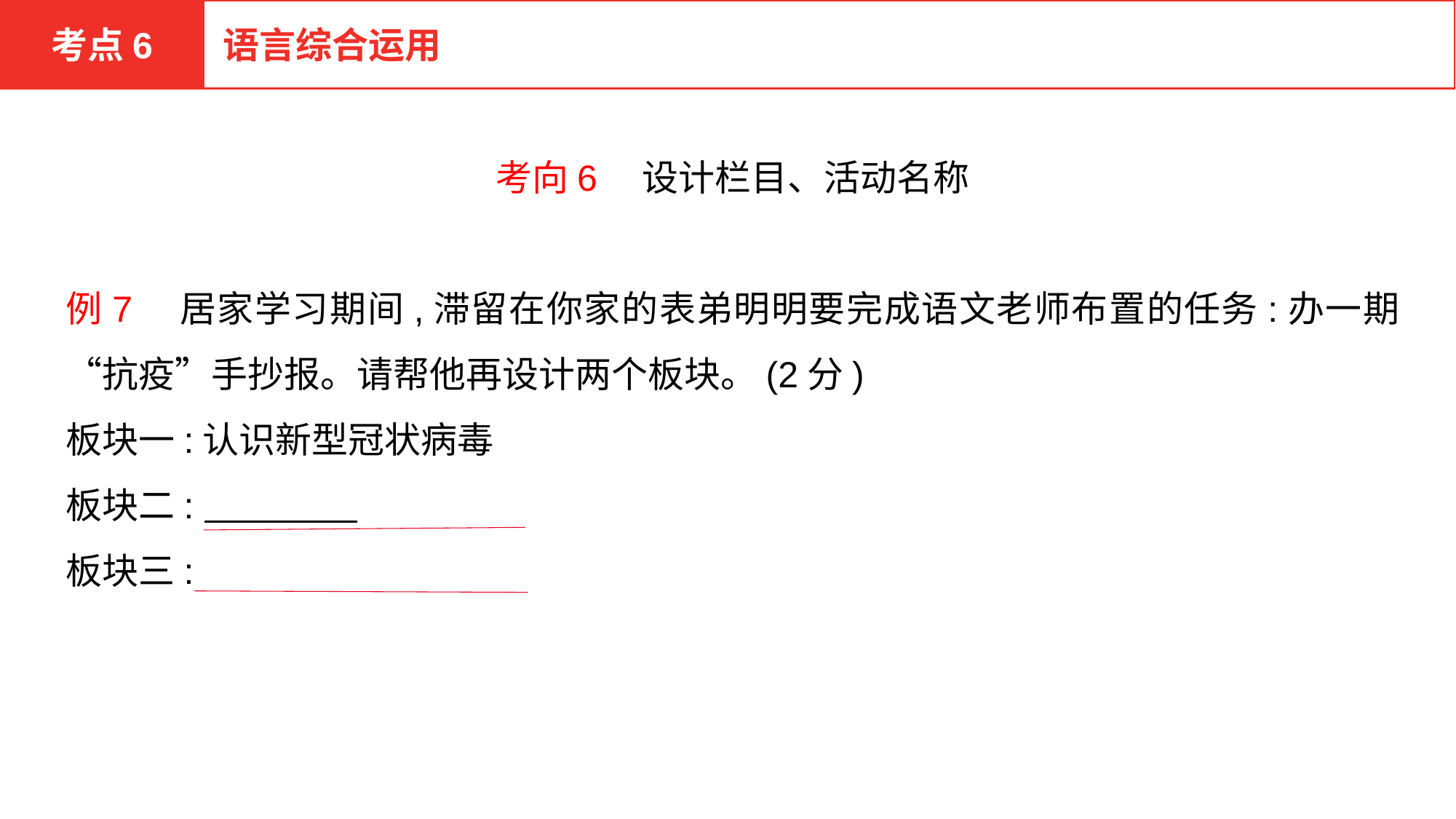

考点6
语言综合运用
考向6　设计栏目、活动名称

例7　居家学习期间,滞留在你家的表弟明明要完成语文老师布置的任务:办一期“抗疫”手抄报。请帮他再设计两个板块。(2分)
板块一:认识新型冠状病毒
板块二:
板块三: